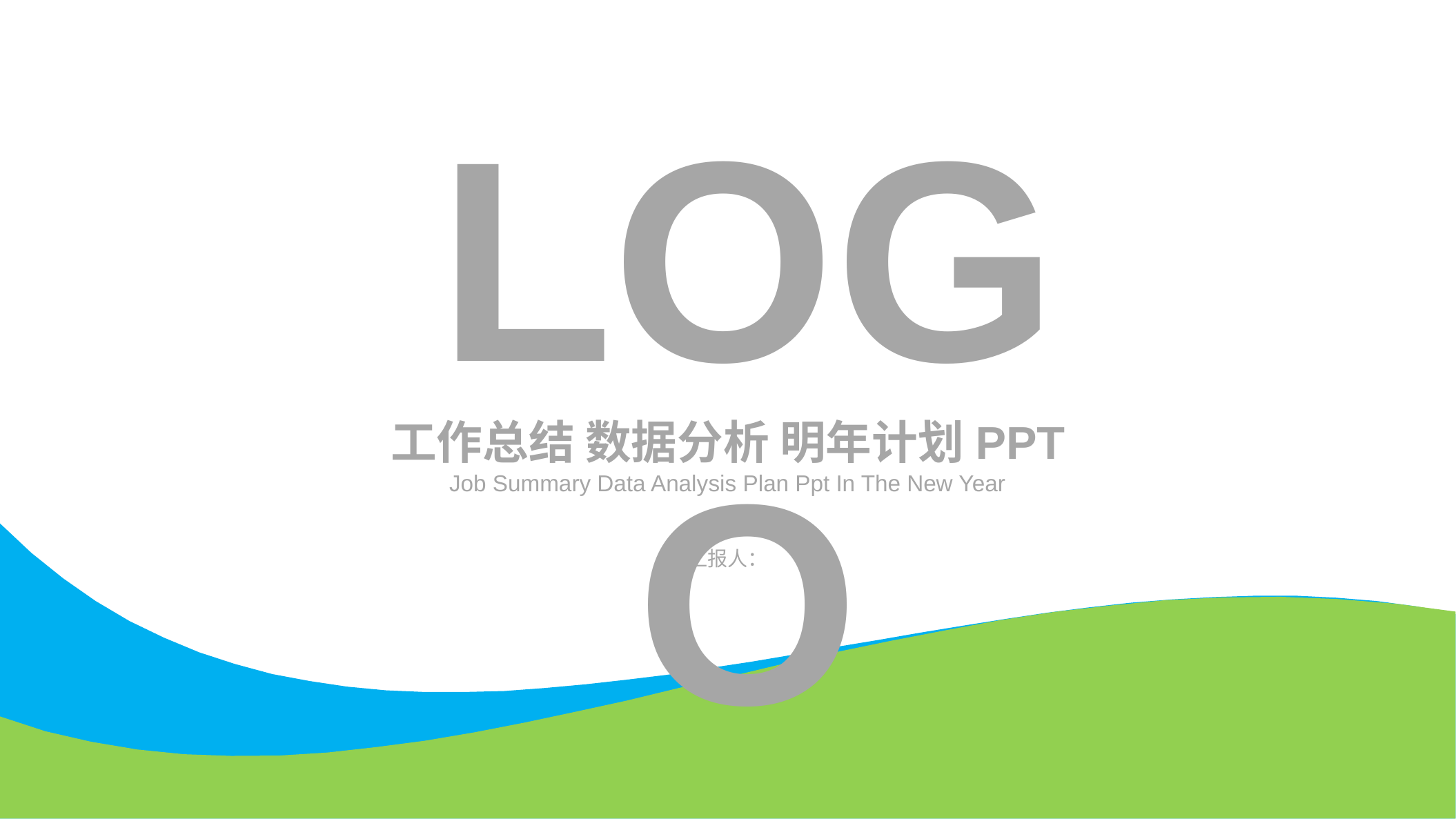

logo
工作总结 数据分析 明年计划PPT
Job Summary Data Analysis Plan Ppt In The New Year

汇报人：